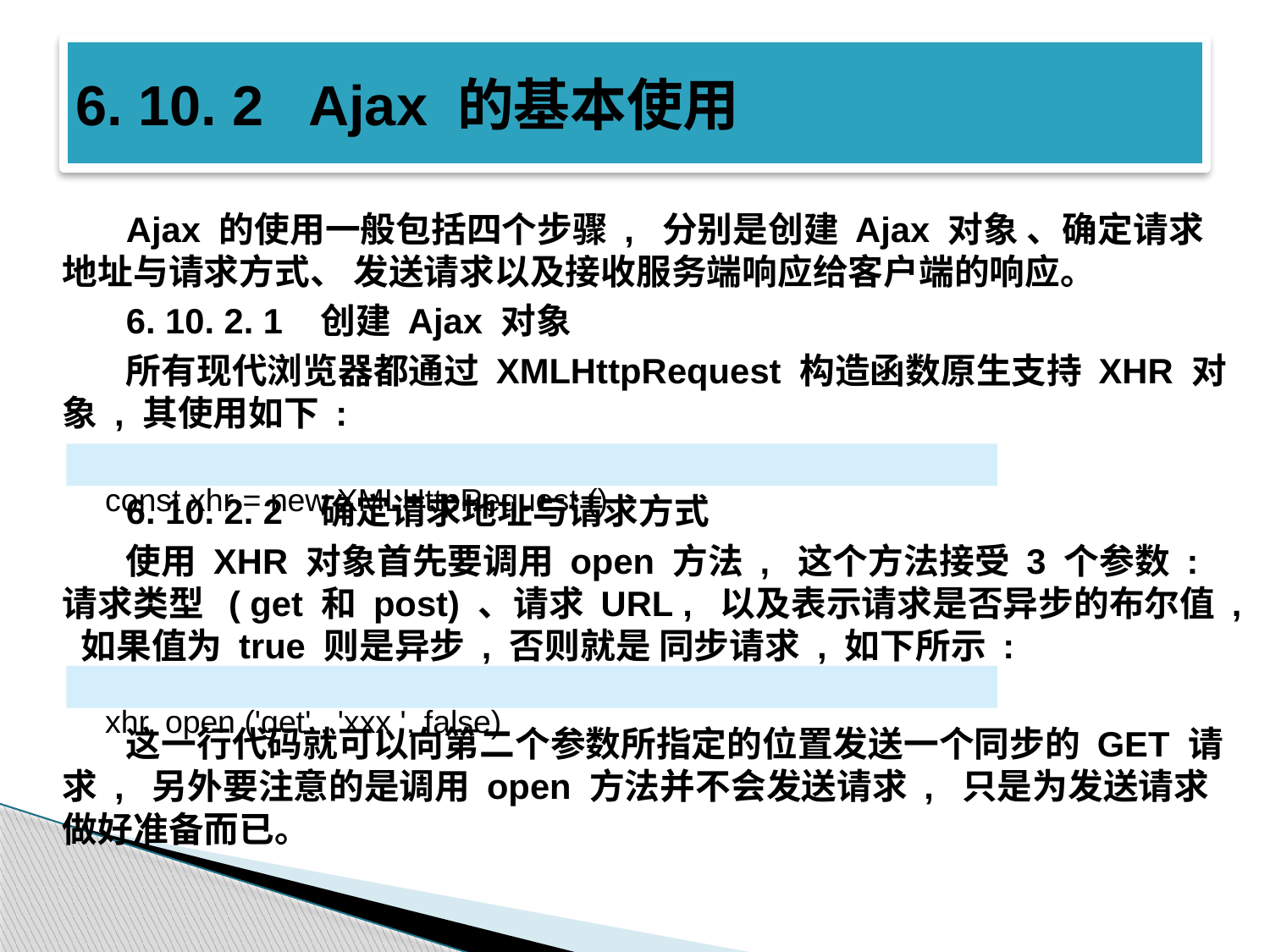

# 6. 10. 2   Ajax 的基本使用
Ajax 的使用一般包括四个步骤 ,  分别是创建 Ajax 对象 、确定请求地址与请求方式、 发送请求以及接收服务端响应给客户端的响应。
6. 10. 2. 1   创建 Ajax 对象
所有现代浏览器都通过 XMLHttpRequest 构造函数原生支持 XHR 对象 , 其使用如下 :

6. 10. 2. 2   确定请求地址与请求方式
使用 XHR 对象首先要调用 open 方法 ,  这个方法接受 3 个参数 : 请求类型  ( get 和 post) 、请求 URL ,  以及表示请求是否异步的布尔值 , 如果值为 true 则是异步 , 否则就是 同步请求 , 如下所示 :

这一行代码就可以向第二个参数所指定的位置发送一个同步的 GET 请求 ,  另外要注意的是调用 open 方法并不会发送请求 ,  只是为发送请求做好准备而已。

const xhr = new XMLHttpRequest ()

xhr. open ('get' , 'xxx ', false)